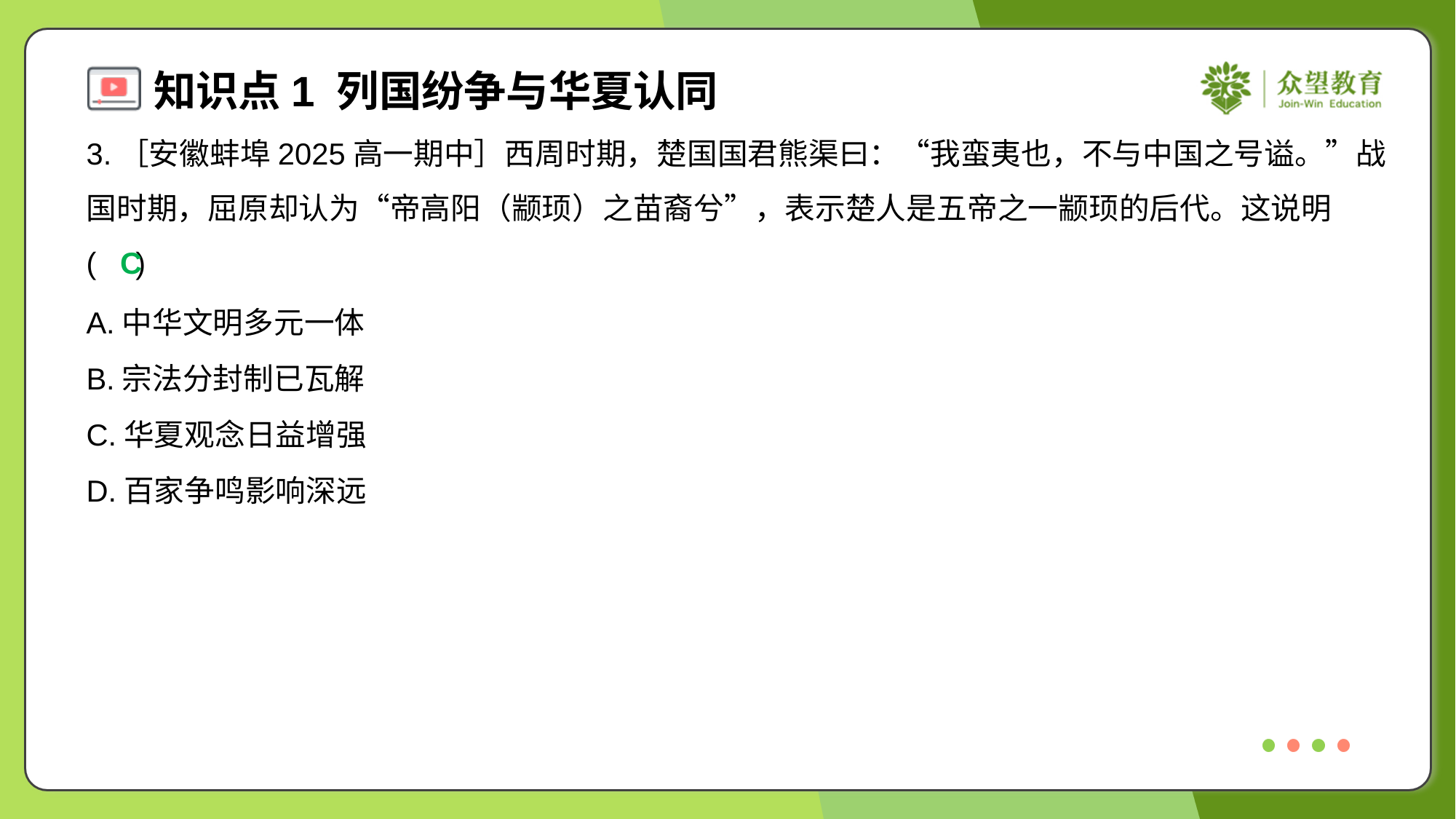

3.［安徽蚌埠2025高一期中］西周时期，楚国国君熊渠曰：“我蛮夷也，不与中国之号谥。”战
国时期，屈原却认为“帝高阳（颛顼）之苗裔兮”，表示楚人是五帝之一颛顼的后代。这说明
(     )
C
A.中华文明多元一体
B.宗法分封制已瓦解
C.华夏观念日益增强
D.百家争鸣影响深远